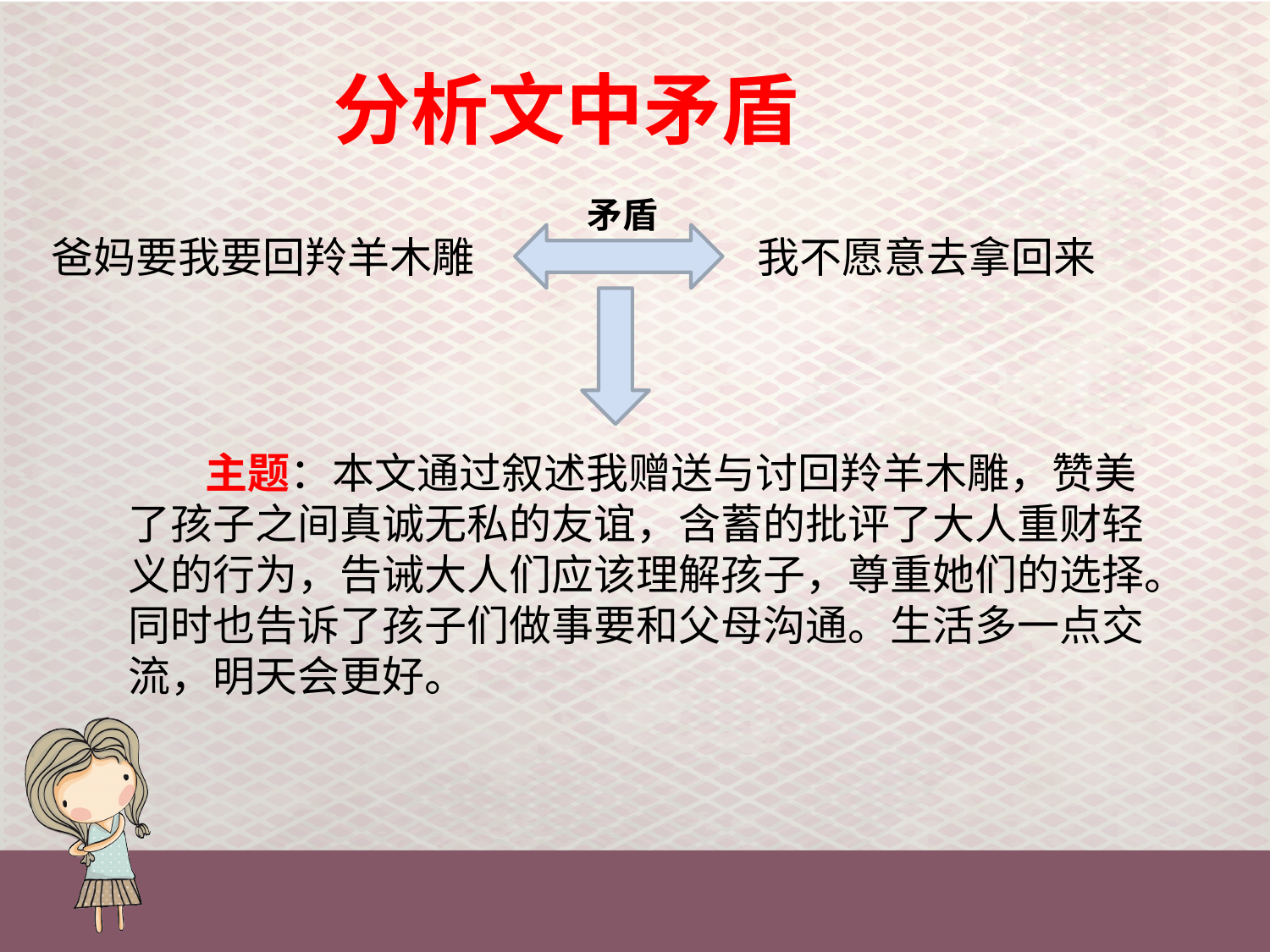

# 分析文中矛盾
矛盾
爸妈要我要回羚羊木雕

我不愿意去拿回来

       主题：本文通过叙述我赠送与讨回羚羊木雕，赞美了孩子之间真诚无私的友谊，含蓄的批评了大人重财轻义的行为，告诫大人们应该理解孩子，尊重她们的选择。
同时也告诉了孩子们做事要和父母沟通。生活多一点交流，明天会更好。